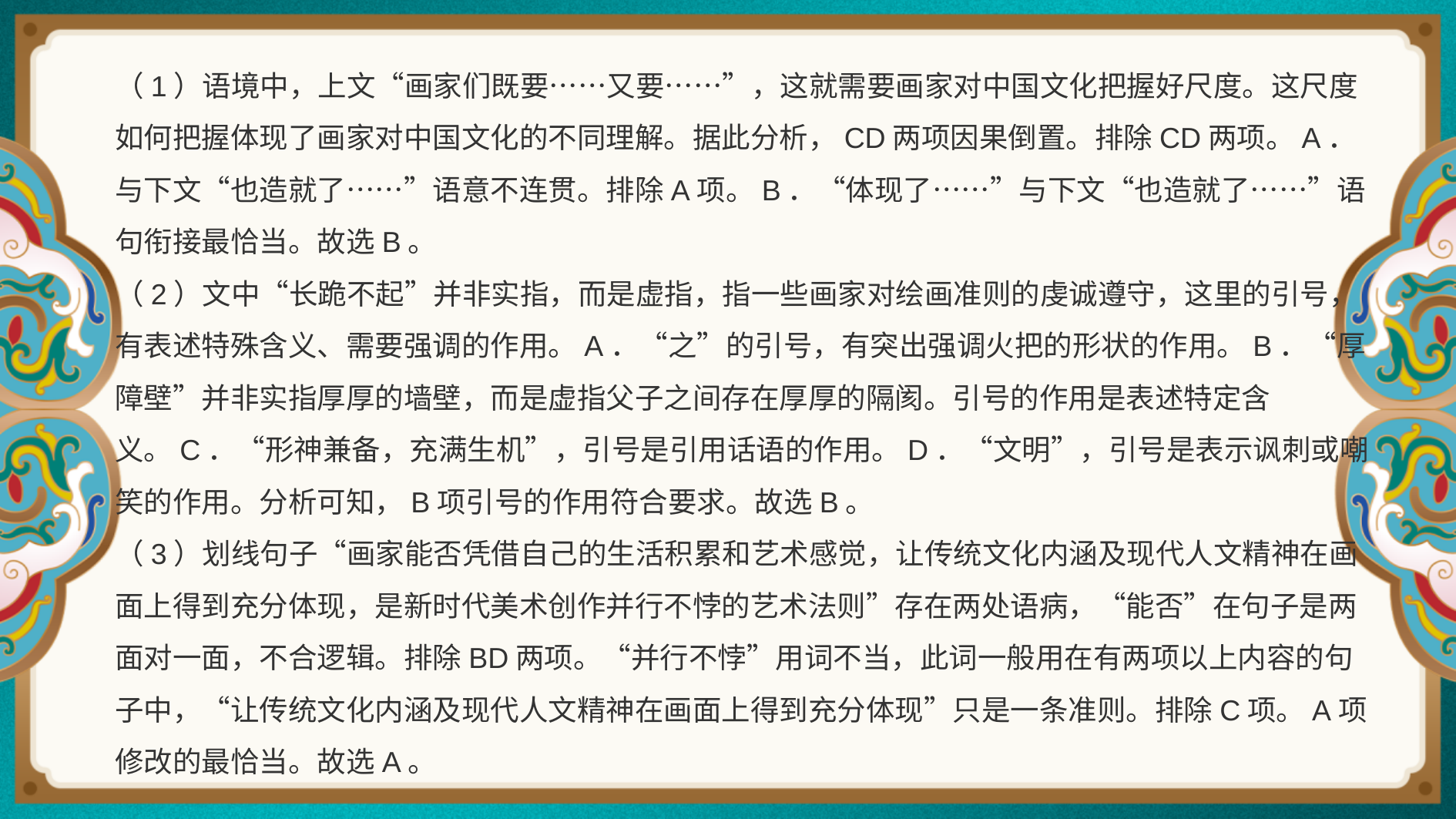

（1）语境中，上文“画家们既要……又要……”，这就需要画家对中国文化把握好尺度。这尺度如何把握体现了画家对中国文化的不同理解。据此分析，CD两项因果倒置。排除CD两项。A．与下文“也造就了……”语意不连贯。排除A项。B．“体现了……”与下文“也造就了……”语句衔接最恰当。故选B。
（2）文中“长跪不起”并非实指，而是虚指，指一些画家对绘画准则的虔诚遵守，这里的引号，有表述特殊含义、需要强调的作用。A．“之”的引号，有突出强调火把的形状的作用。B．“厚障壁”并非实指厚厚的墙壁，而是虚指父子之间存在厚厚的隔阂。引号的作用是表述特定含义。C．“形神兼备，充满生机”，引号是引用话语的作用。D．“文明”，引号是表示讽刺或嘲笑的作用。分析可知，B项引号的作用符合要求。故选B。
（3）划线句子“画家能否凭借自己的生活积累和艺术感觉，让传统文化内涵及现代人文精神在画面上得到充分体现，是新时代美术创作并行不悖的艺术法则”存在两处语病，“能否”在句子是两面对一面，不合逻辑。排除BD两项。“并行不悖”用词不当，此词一般用在有两项以上内容的句子中，“让传统文化内涵及现代人文精神在画面上得到充分体现”只是一条准则。排除C项。A项修改的最恰当。故选A。